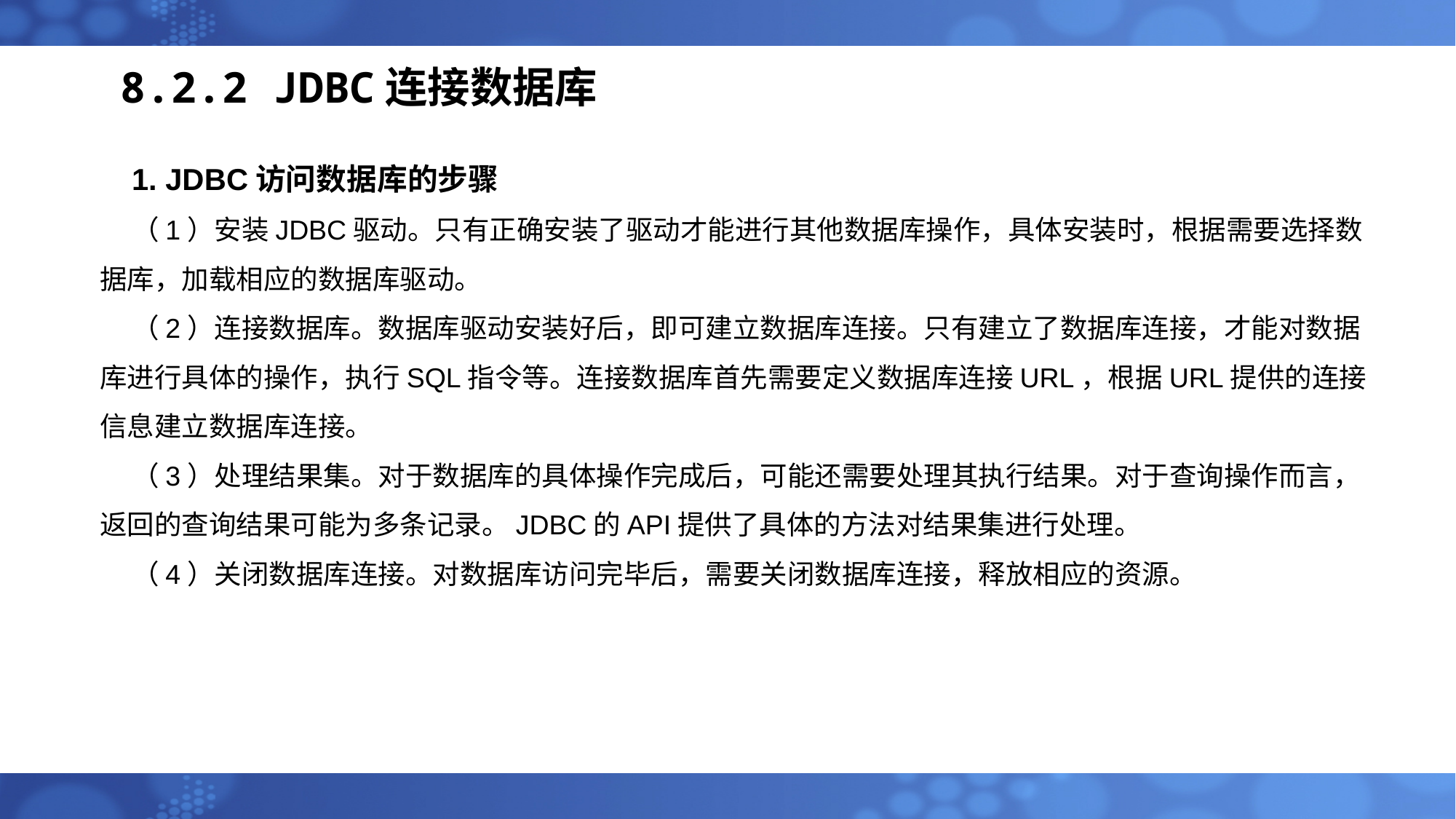

# 8.2.2 JDBC连接数据库
1. JDBC访问数据库的步骤
（1）安装JDBC驱动。只有正确安装了驱动才能进行其他数据库操作，具体安装时，根据需要选择数据库，加载相应的数据库驱动。
（2）连接数据库。数据库驱动安装好后，即可建立数据库连接。只有建立了数据库连接，才能对数据库进行具体的操作，执行SQL指令等。连接数据库首先需要定义数据库连接URL，根据URL提供的连接信息建立数据库连接。
（3）处理结果集。对于数据库的具体操作完成后，可能还需要处理其执行结果。对于查询操作而言，返回的查询结果可能为多条记录。JDBC的API提供了具体的方法对结果集进行处理。
（4）关闭数据库连接。对数据库访问完毕后，需要关闭数据库连接，释放相应的资源。